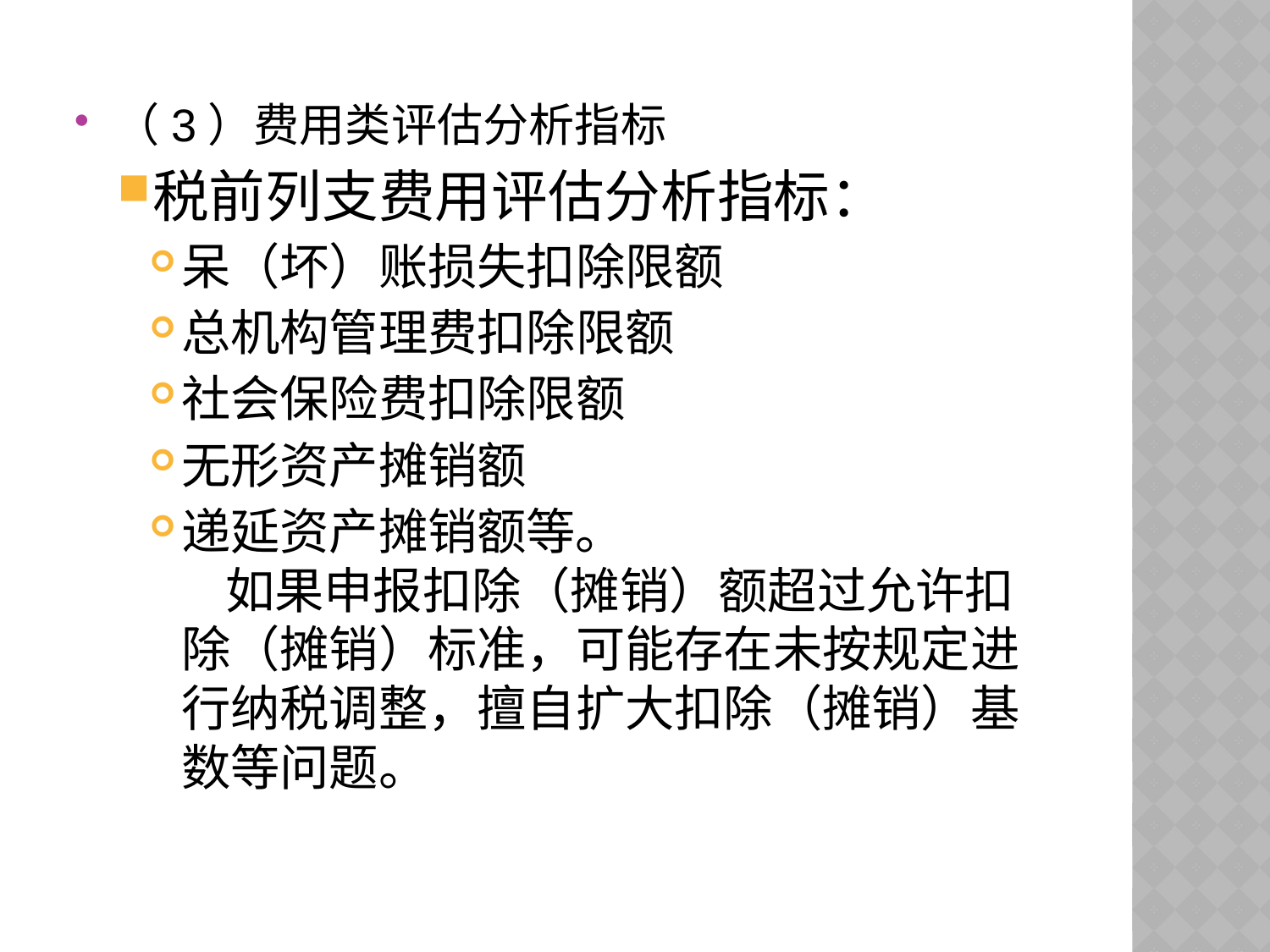

（3）费用类评估分析指标
税前列支费用评估分析指标：
呆（坏）账损失扣除限额
总机构管理费扣除限额
社会保险费扣除限额
无形资产摊销额
递延资产摊销额等。
    如果申报扣除（摊销）额超过允许扣除（摊销）标准，可能存在未按规定进行纳税调整，擅自扩大扣除（摊销）基数等问题。